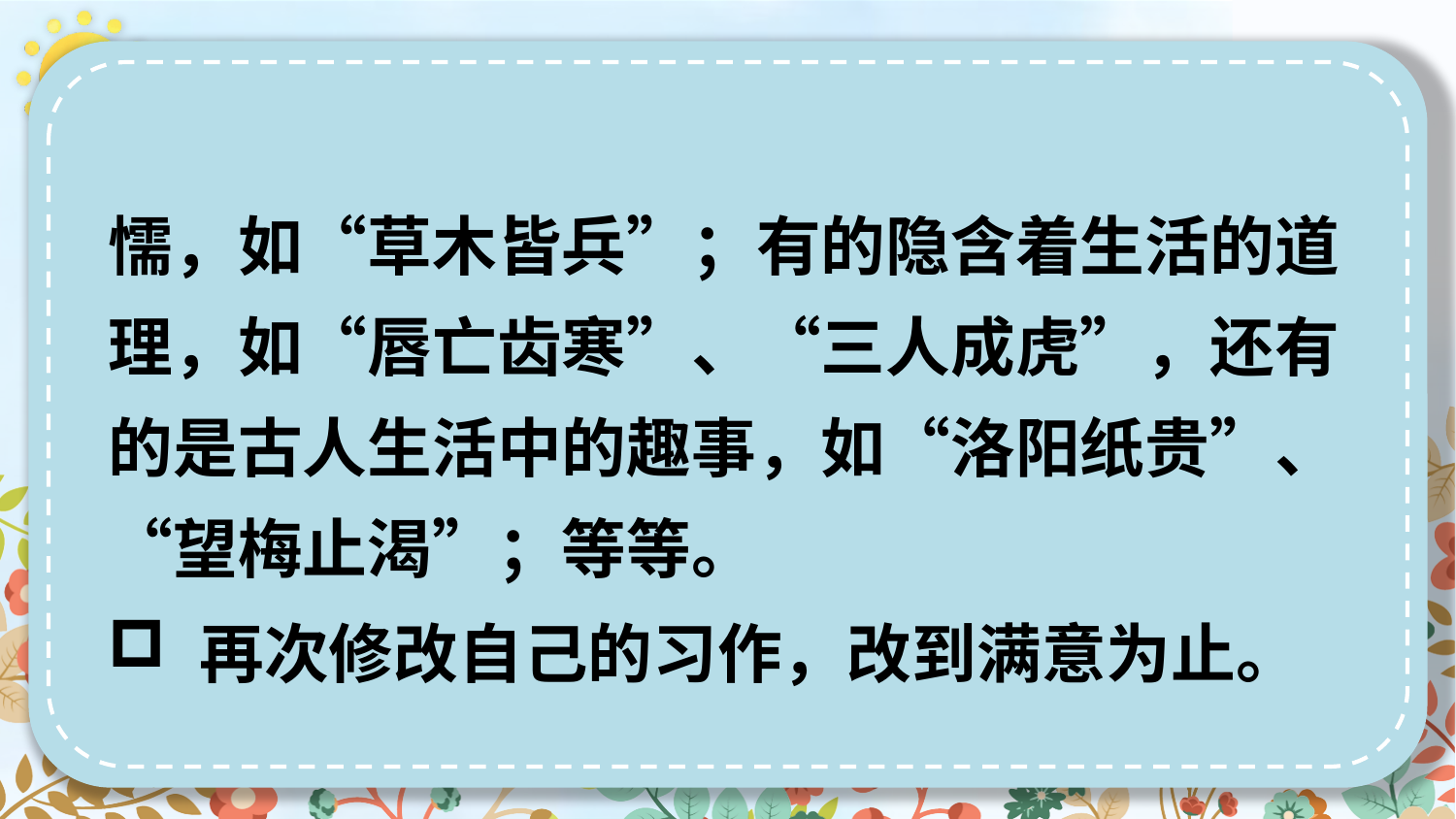

懦，如“草木皆兵”；有的隐含着生活的道理，如“唇亡齿寒”、“三人成虎”，还有的是古人生活中的趣事，如“洛阳纸贵”、“望梅止渴”；等等。
再次修改自己的习作，改到满意为止。